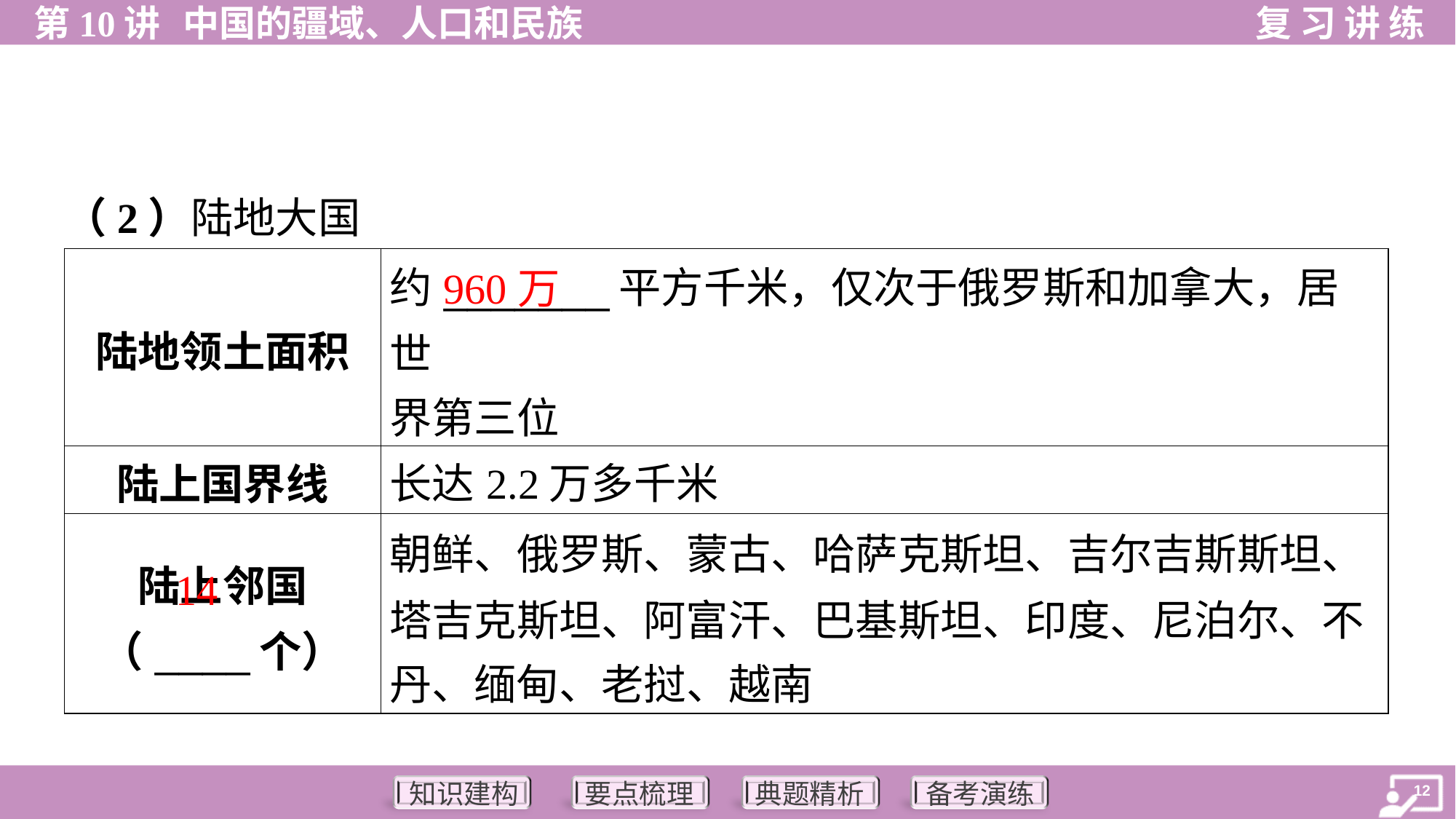

（2）陆地大国
| 陆地领土面积 | 约\_\_\_\_\_\_\_平方千米，仅次于俄罗斯和加拿大，居世 界第三位 |
| --- | --- |
| 陆上国界线 | 长达2.2万多千米 |
| 陆上邻国 （\_\_\_\_个） | 朝鲜、俄罗斯、蒙古、哈萨克斯坦、吉尔吉斯斯坦、 塔吉克斯坦、阿富汗、巴基斯坦、印度、尼泊尔、不 丹、缅甸、老挝、越南 |
960万
14